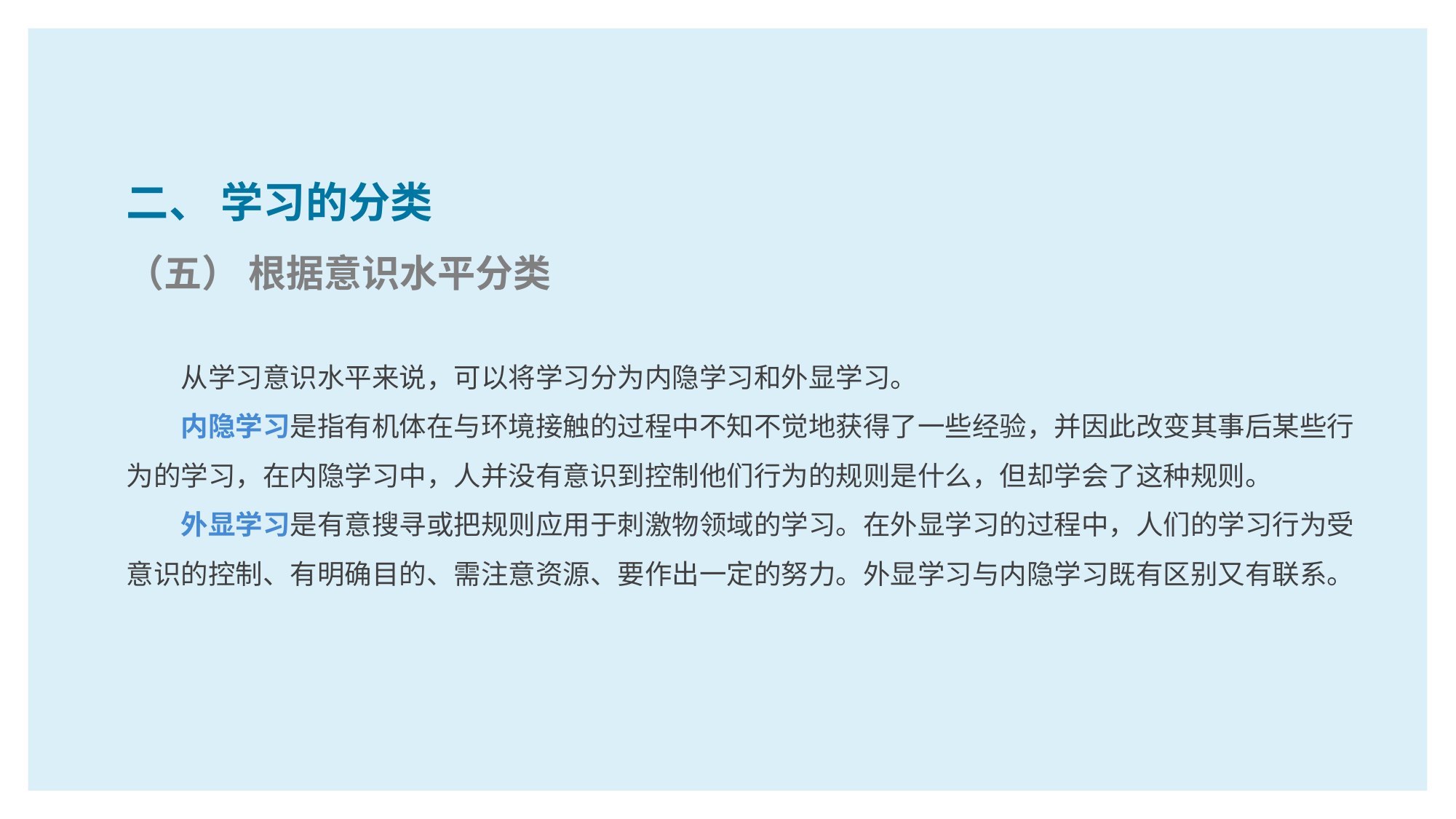

二、 学习的分类
（五） 根据意识水平分类

从学习意识水平来说，可以将学习分为内隐学习和外显学习。
内隐学习是指有机体在与环境接触的过程中不知不觉地获得了一些经验，并因此改变其事后某些行为的学习，在内隐学习中，人并没有意识到控制他们行为的规则是什么，但却学会了这种规则。
外显学习是有意搜寻或把规则应用于刺激物领域的学习。在外显学习的过程中，人们的学习行为受意识的控制、有明确目的、需注意资源、要作出一定的努力。外显学习与内隐学习既有区别又有联系。